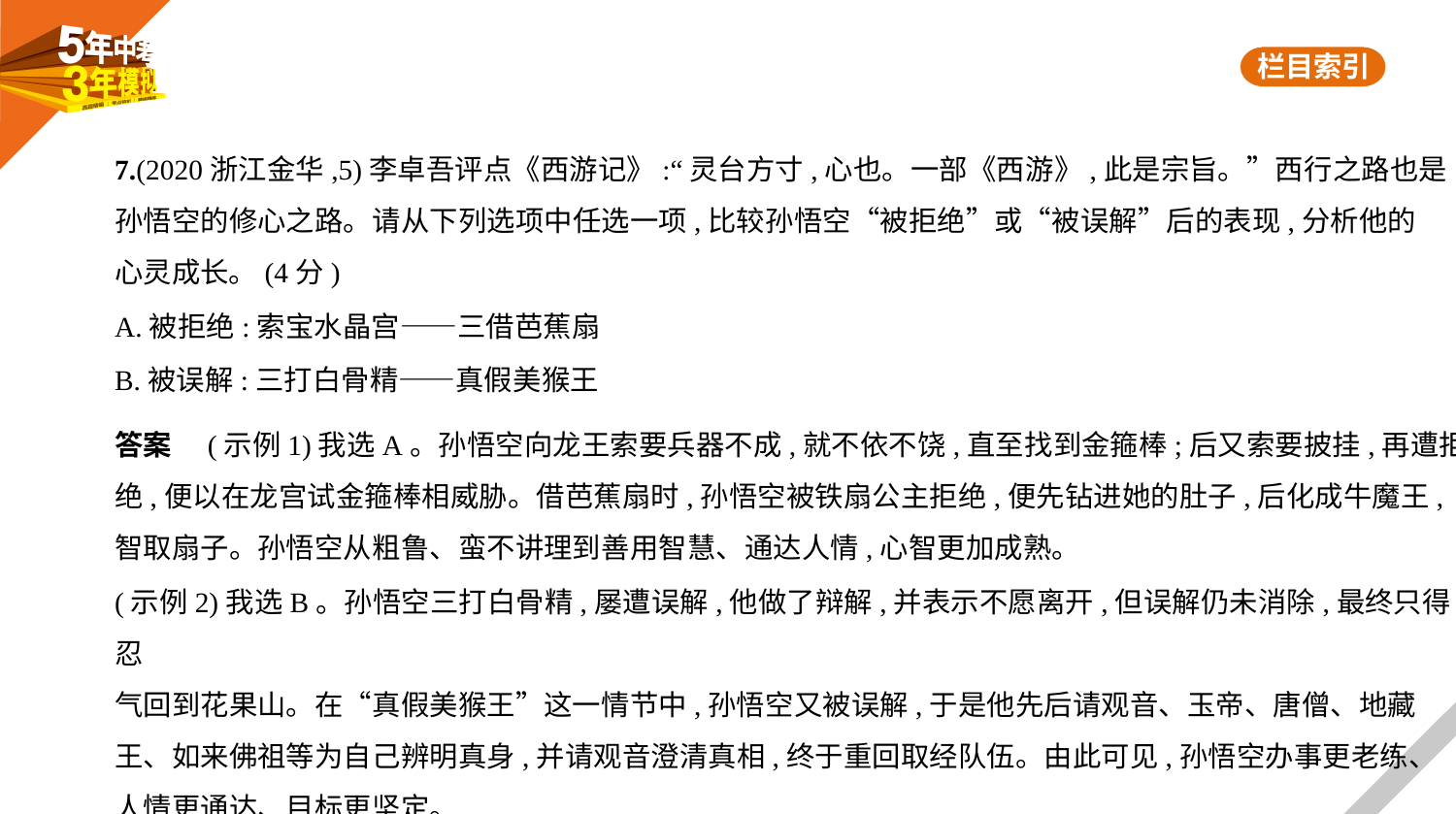

7.(2020浙江金华,5)李卓吾评点《西游记》:“灵台方寸,心也。一部《西游》,此是宗旨。”西行之路也是
孙悟空的修心之路。请从下列选项中任选一项,比较孙悟空“被拒绝”或“被误解”后的表现,分析他的
心灵成长。(4分)
A.被拒绝:索宝水晶宫——三借芭蕉扇
B.被误解:三打白骨精——真假美猴王
答案　(示例1)我选A。孙悟空向龙王索要兵器不成,就不依不饶,直至找到金箍棒;后又索要披挂,再遭拒
绝,便以在龙宫试金箍棒相威胁。借芭蕉扇时,孙悟空被铁扇公主拒绝,便先钻进她的肚子,后化成牛魔王,
智取扇子。孙悟空从粗鲁、蛮不讲理到善用智慧、通达人情,心智更加成熟。
(示例2)我选B。孙悟空三打白骨精,屡遭误解,他做了辩解,并表示不愿离开,但误解仍未消除,最终只得忍
气回到花果山。在“真假美猴王”这一情节中,孙悟空又被误解,于是他先后请观音、玉帝、唐僧、地藏
王、如来佛祖等为自己辨明真身,并请观音澄清真相,终于重回取经队伍。由此可见,孙悟空办事更老练、
人情更通达、目标更坚定。